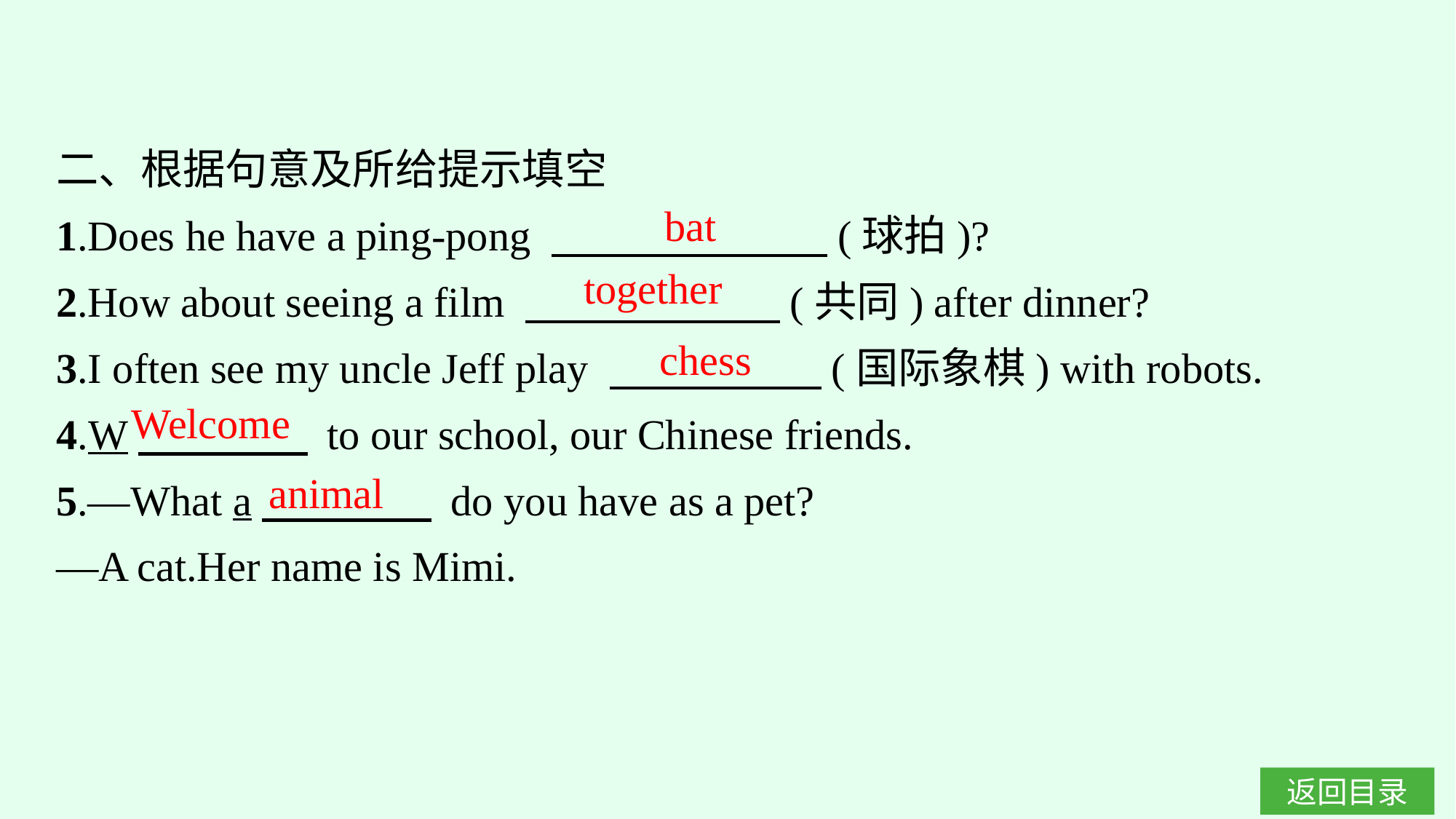

二、根据句意及所给提示填空
1.Does he have a ping-pong 　　　　　　 (球拍)?
2.How about seeing a film 　　　　　　(共同) after dinner?
3.I often see my uncle Jeff play 　　　　　(国际象棋) with robots.
4.W　　　　 to our school, our Chinese friends.
5.—What a　　　　 do you have as a pet?
—A cat.Her name is Mimi.
bat
together
chess
Welcome
animal